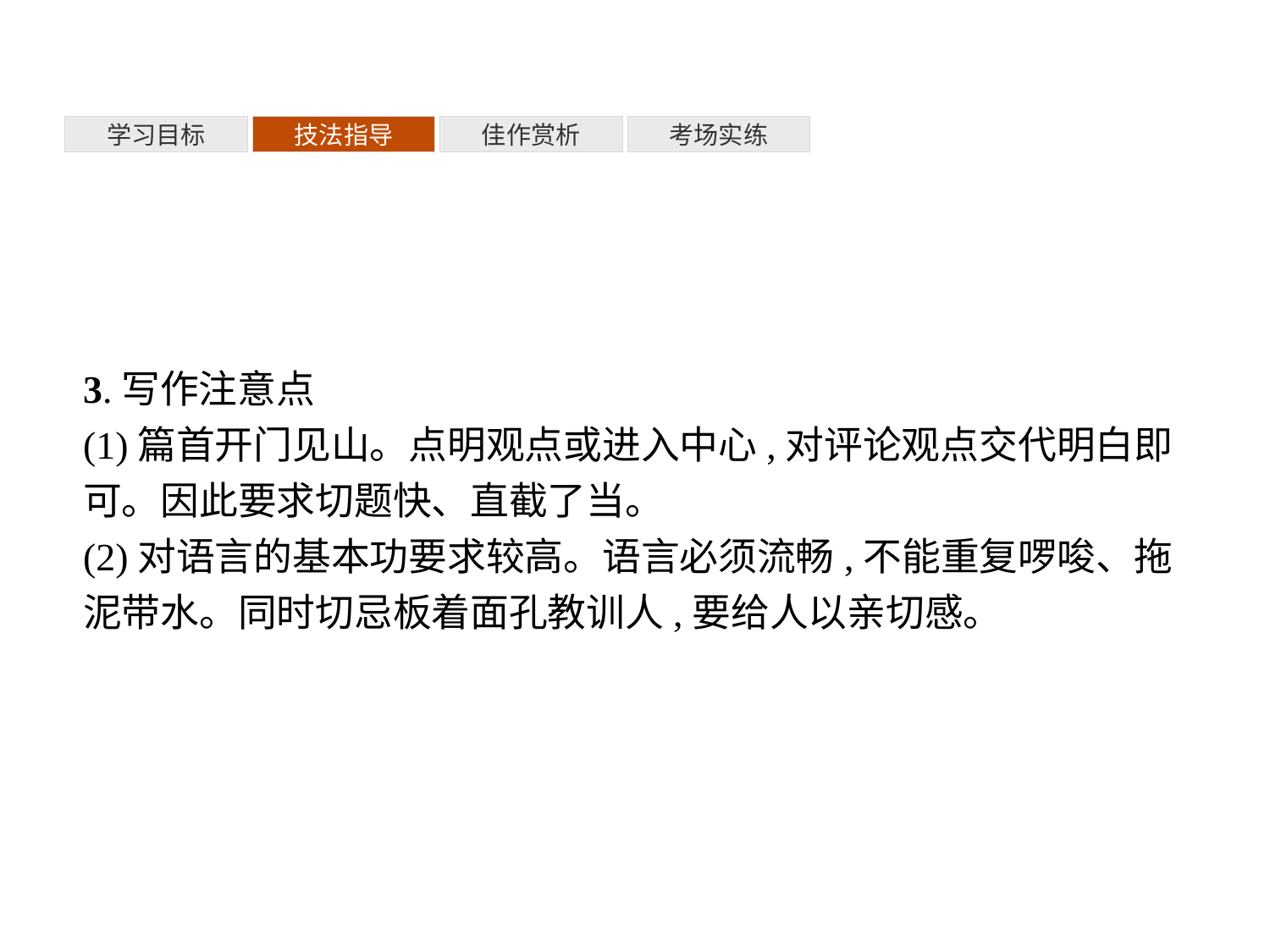

考场实练
学习目标
技法指导
佳作赏析
3.写作注意点
(1)篇首开门见山。点明观点或进入中心,对评论观点交代明白即可。因此要求切题快、直截了当。
(2)对语言的基本功要求较高。语言必须流畅,不能重复啰唆、拖泥带水。同时切忌板着面孔教训人,要给人以亲切感。